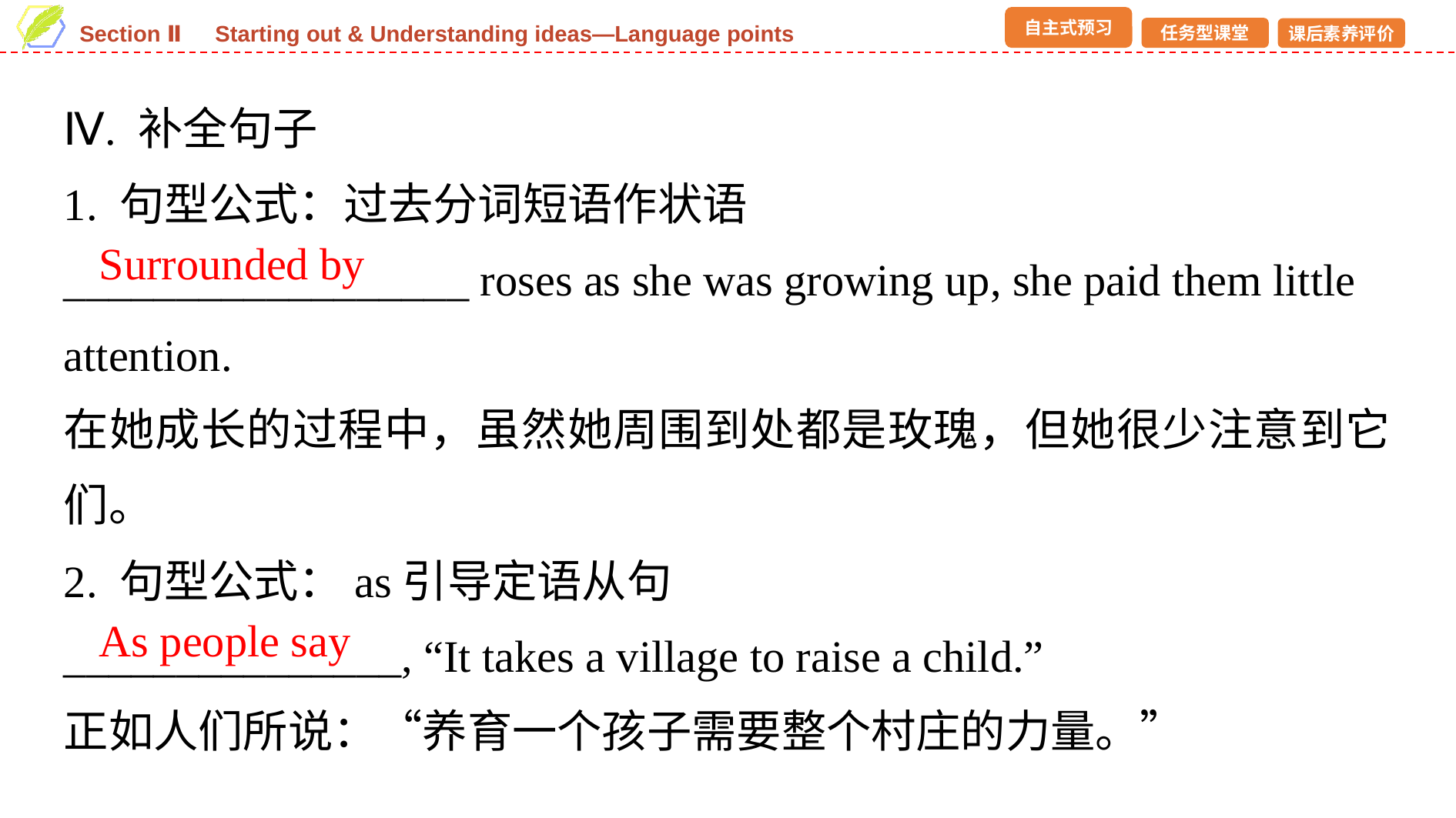

Ⅳ. 补全句子
1. 句型公式：过去分词短语作状语
__________________ roses as she was growing up, she paid them little attention.
在她成长的过程中，虽然她周围到处都是玫瑰，但她很少注意到它们。
2. 句型公式：as引导定语从句
_______________, “It takes a village to raise a child.”
正如人们所说：“养育一个孩子需要整个村庄的力量。”
Surrounded by
As people say